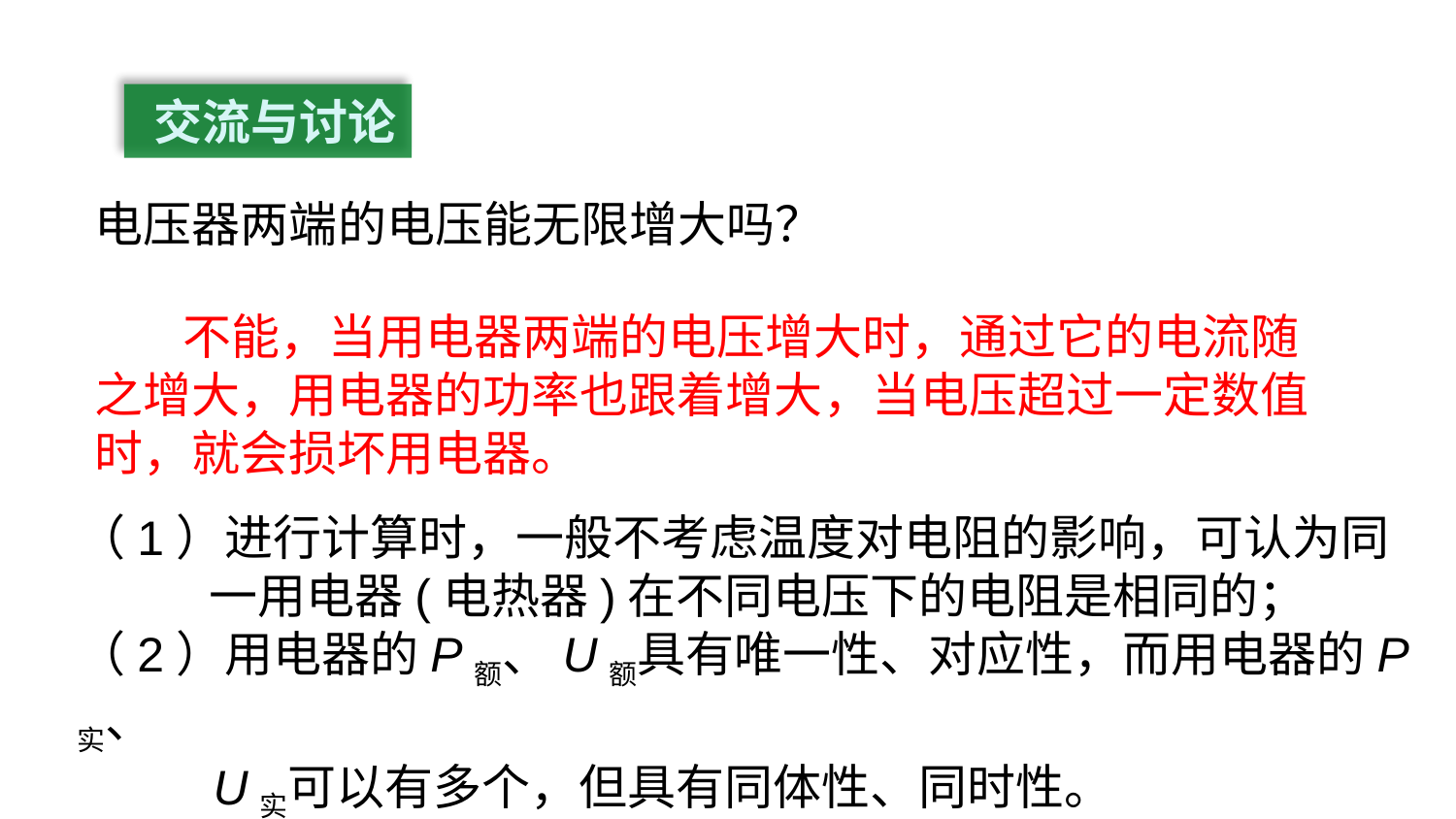

交流与讨论

电压器两端的电压能无限增大吗？
       不能，当用电器两端的电压增大时，通过它的电流随之增大，用电器的功率也跟着增大，当电压超过一定数值时，就会损坏用电器。
（1）进行计算时，一般不考虑温度对电阻的影响，可认为同
           一用电器(电热器)在不同电压下的电阻是相同的；
（2）用电器的P额、U额具有唯一性、对应性，而用电器的P实、
          U实可以有多个，但具有同体性、同时性。